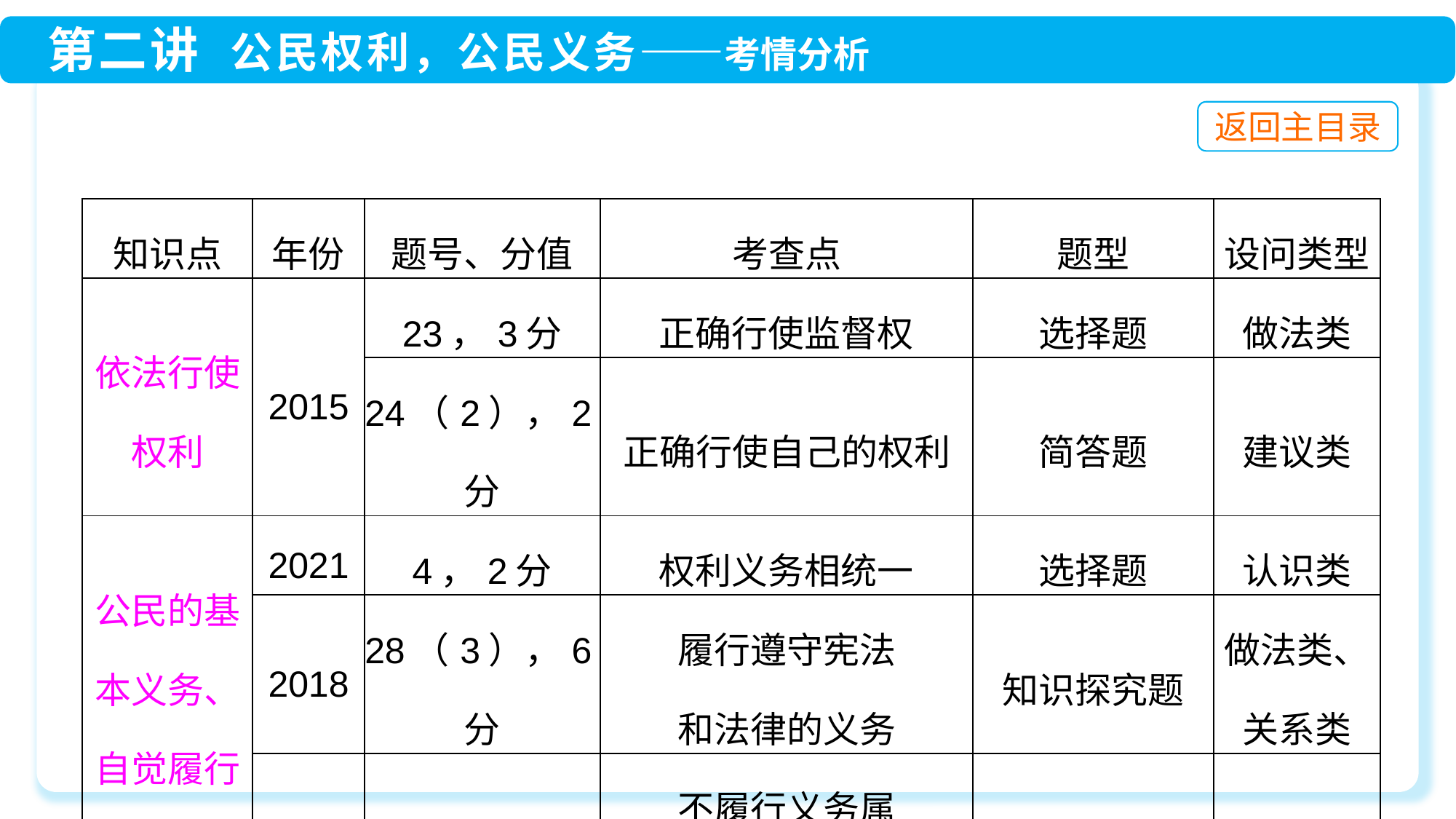

| 知识点 | 年份 | 题号、分值 | 考查点 | 题型 | 设问类型 |
| --- | --- | --- | --- | --- | --- |
| 依法行使权利 | 2015 | 23，3分 | 正确行使监督权 | 选择题 | 做法类 |
|  |  | 24（2），2分 | 正确行使自己的权利 | 简答题 | 建议类 |
| 公民的基本义务、 自觉履行义务 | 2021 | 4，2分 | 权利义务相统一 | 选择题 | 认识类 |
|  | 2018 | 28（3），6分 | 履行遵守宪法 和法律的义务 | 知识探究题 | 做法类、关系类 |
|  | 2017 | 24，8分 | 不履行义务属 于违法行为 | 简答题 | 认识类 |